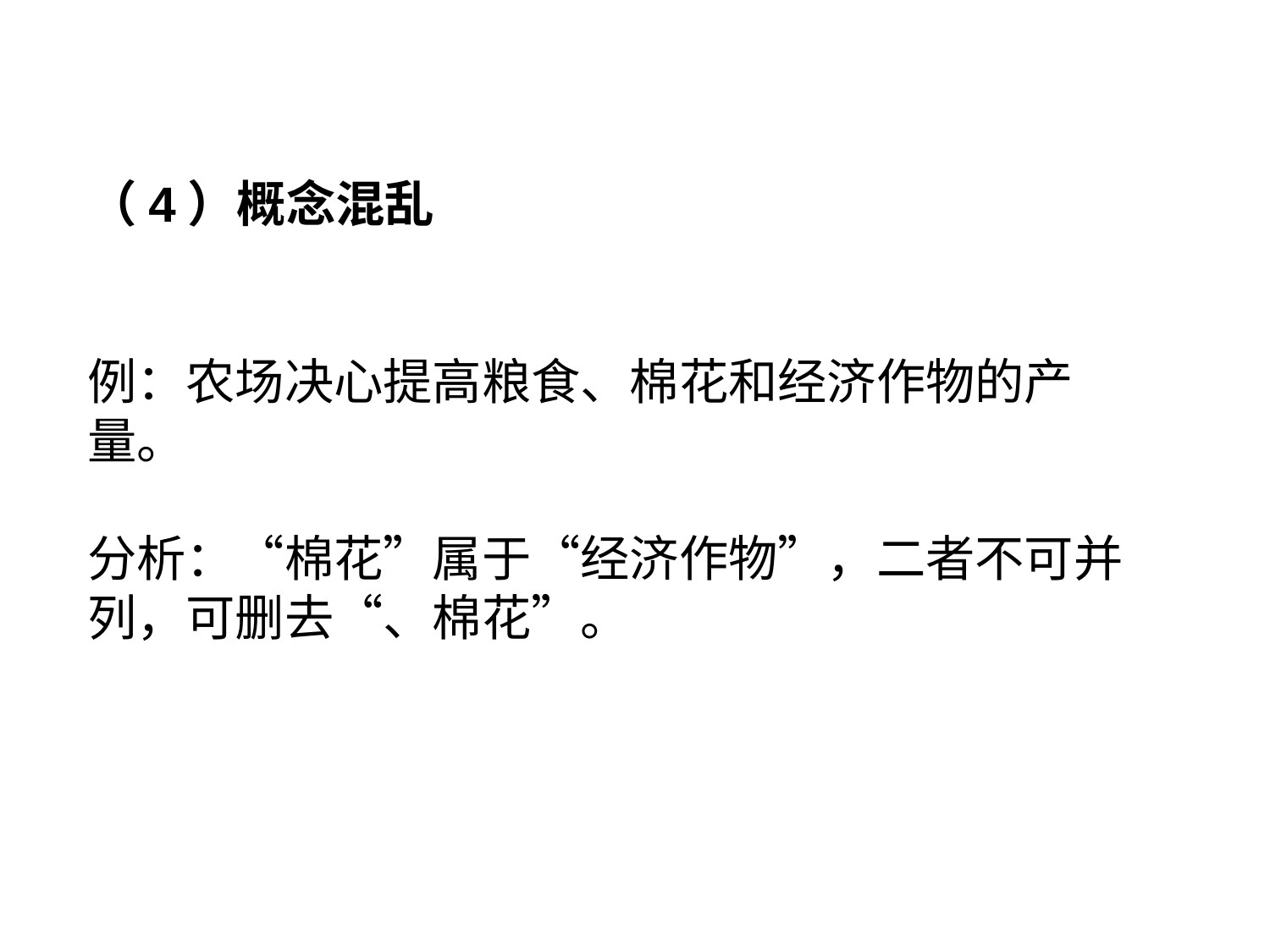

（4）概念混乱

例：农场决心提高粮食、棉花和经济作物的产量。

分析：“棉花”属于“经济作物”，二者不可并列，可删去“、棉花”。